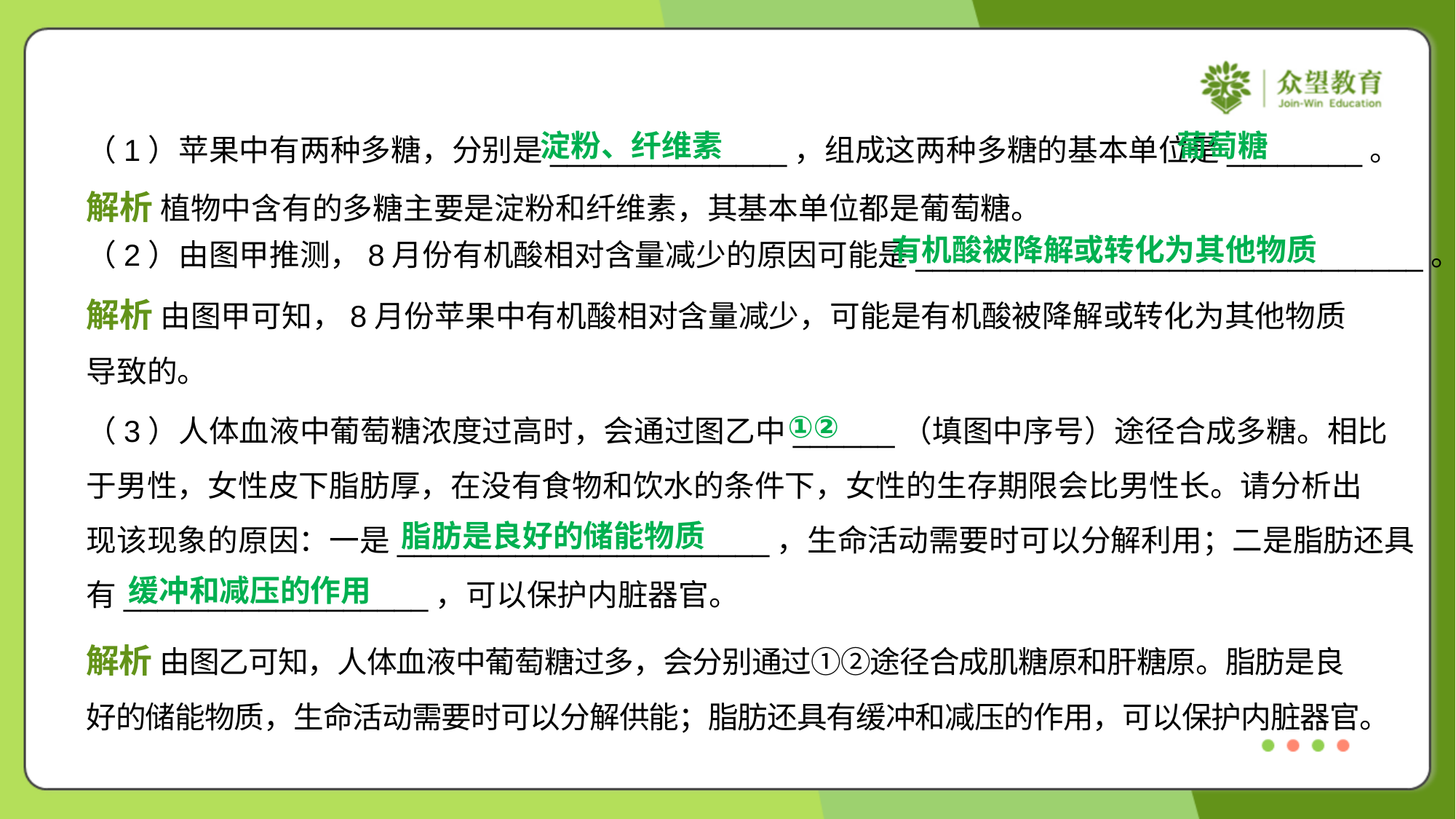

淀粉、纤维素
葡萄糖
（1）苹果中有两种多糖，分别是______________，组成这两种多糖的基本单位是________。
解析 植物中含有的多糖主要是淀粉和纤维素，其基本单位都是葡萄糖。
有机酸被降解或转化为其他物质
（2）由图甲推测，8月份有机酸相对含量减少的原因可能是______________________________。
解析 由图甲可知，8月份苹果中有机酸相对含量减少，可能是有机酸被降解或转化为其他物质
导致的。
①②
（3）人体血液中葡萄糖浓度过高时，会通过图乙中______（填图中序号）途径合成多糖。相比
于男性，女性皮下脂肪厚，在没有食物和饮水的条件下，女性的生存期限会比男性长。请分析出
现该现象的原因：一是______________________，生命活动需要时可以分解利用；二是脂肪还具
有__________________，可以保护内脏器官。
脂肪是良好的储能物质
缓冲和减压的作用
解析 由图乙可知，人体血液中葡萄糖过多，会分别通过①②途径合成肌糖原和肝糖原。脂肪是良
好的储能物质，生命活动需要时可以分解供能；脂肪还具有缓冲和减压的作用，可以保护内脏器官。